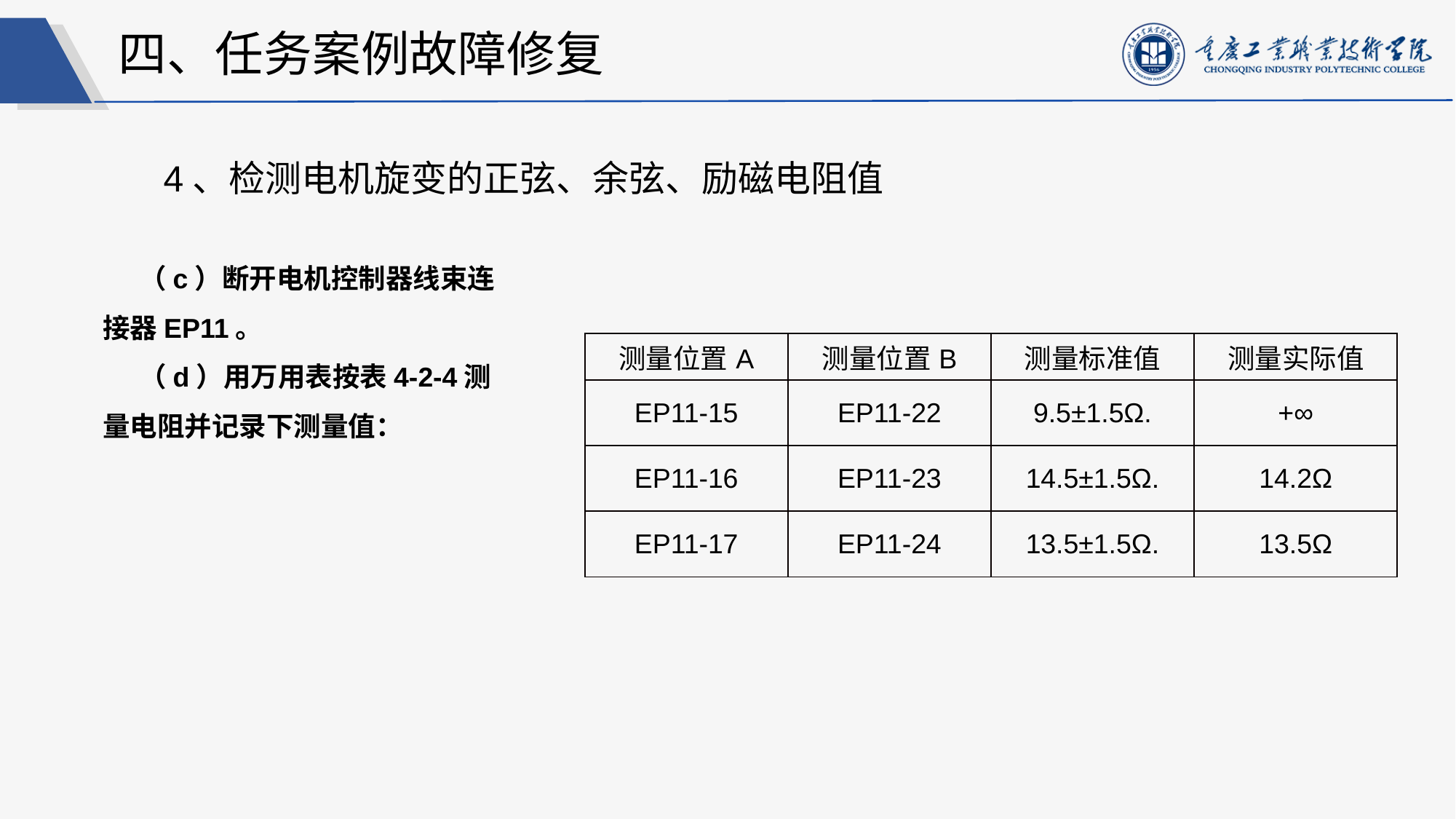

四、任务案例故障修复
4、检测电机旋变的正弦、余弦、励磁电阻值
（c）断开电机控制器线束连接器EP11。
（d）用万用表按表4-2-4测量电阻并记录下测量值：
| 测量位置A | 测量位置B | 测量标准值 | 测量实际值 |
| --- | --- | --- | --- |
| EP11-15 | EP11-22 | 9.5±1.5Ω. | +∞ |
| EP11-16 | EP11-23 | 14.5±1.5Ω. | 14.2Ω |
| EP11-17 | EP11-24 | 13.5±1.5Ω. | 13.5Ω |